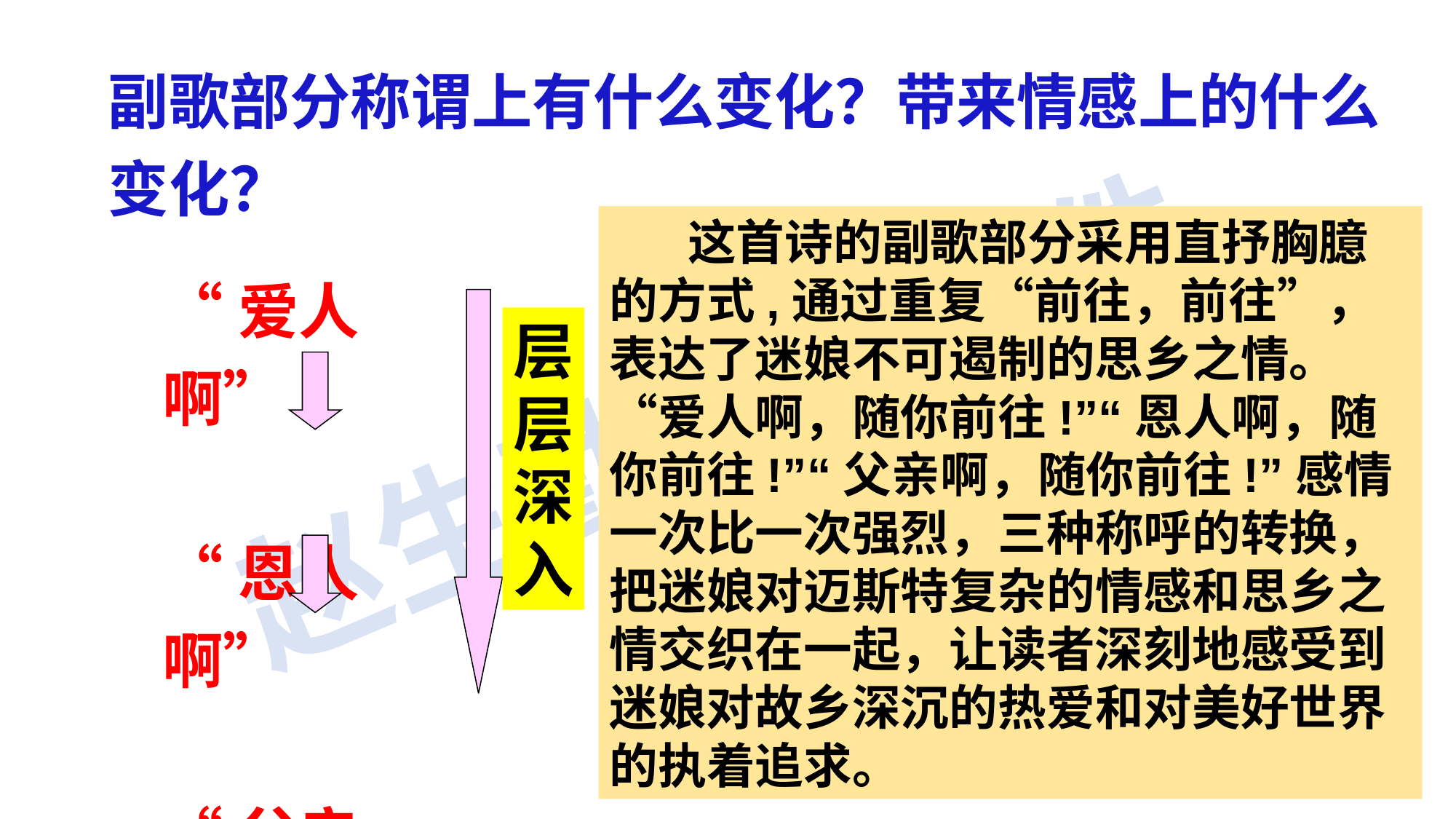

副歌部分称谓上有什么变化？带来情感上的什么变化？
      这首诗的副歌部分采用直抒胸臆的方式,通过重复“前往，前往”，表达了迷娘不可遏制的思乡之情。“爱人啊，随你前往!”“恩人啊，随你前往!”“父亲啊，随你前往!”感情一次比一次强烈，三种称呼的转换，把迷娘对迈斯特复杂的情感和思乡之情交织在一起，让读者深刻地感受到迷娘对故乡深沉的热爱和对美好世界的执着追求。
“爱人啊”

“恩人啊”

“父亲啊”

层层深入